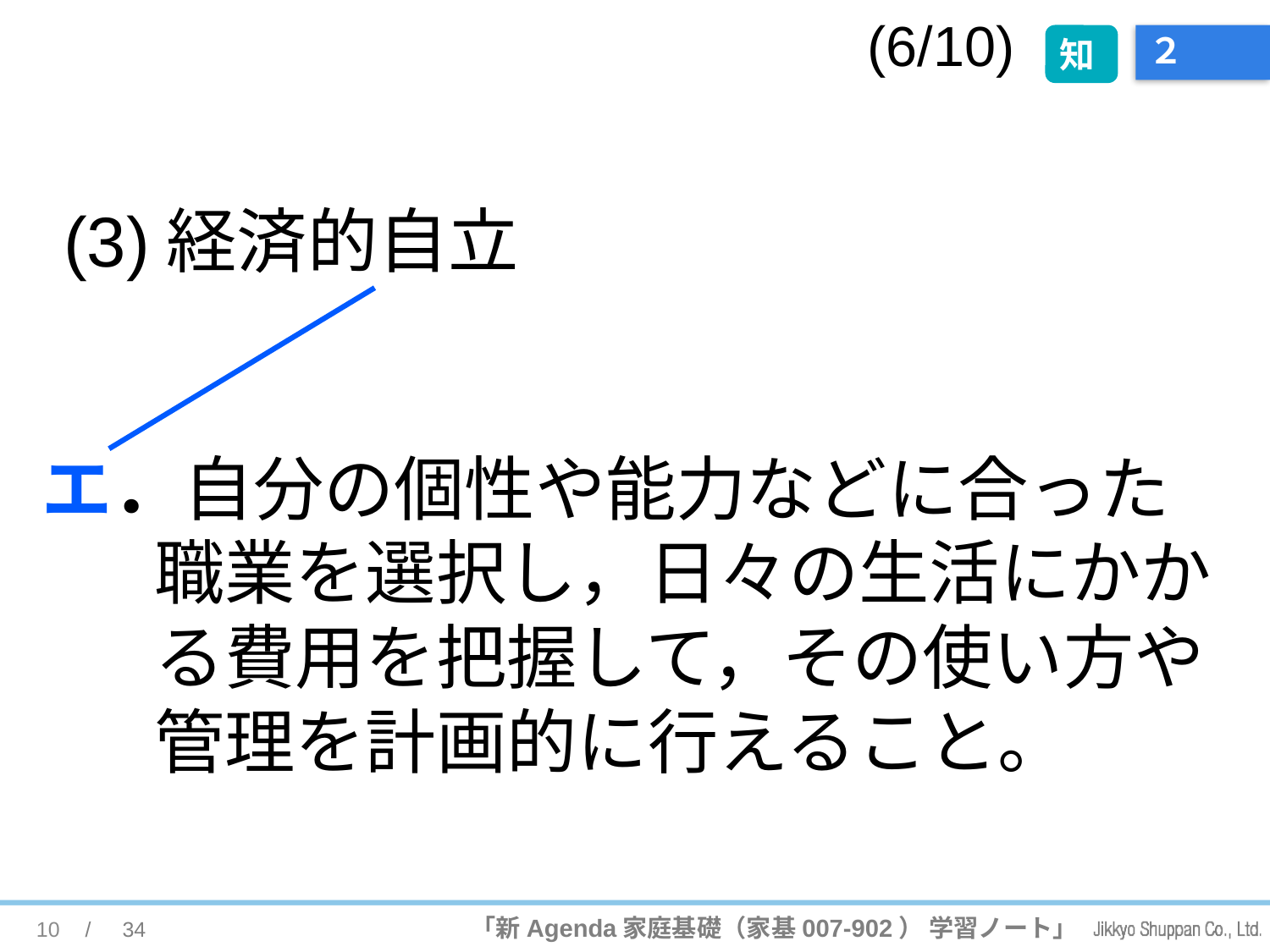

(6/10)
知
# ２
(3)経済的自立
エ．自分の個性や能力などに合った職業を選択し，日々の生活にかかる費用を把握して，その使い方や管理を計画的に行えること。
10